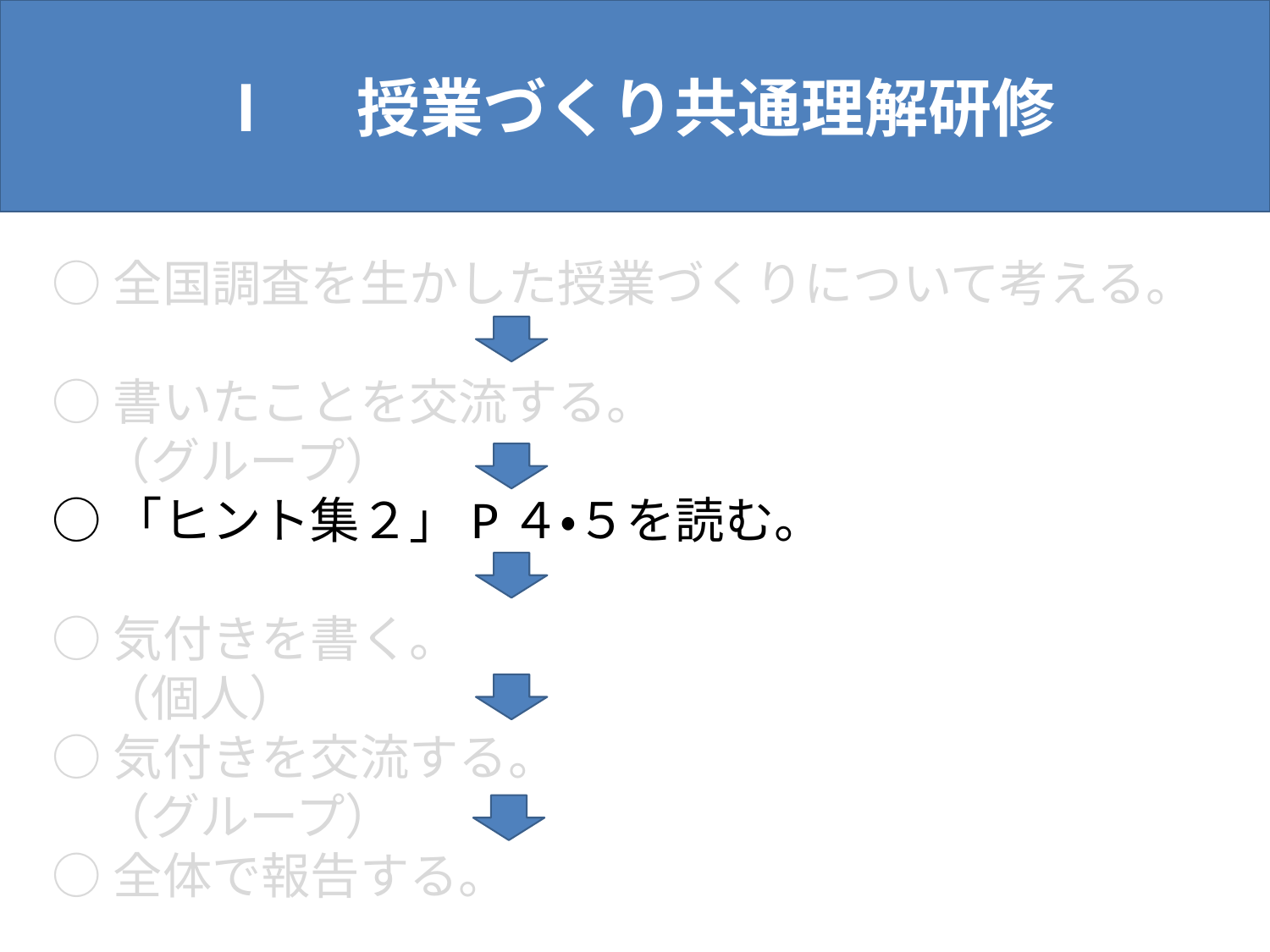

Ⅰ　授業づくり共通理解研修
○全国調査を生かした授業づくりについて考える。

○書いたことを交流する。
　（グループ）
○「ヒント集２」P４・５を読む。

○気付きを書く。
　（個人）
○気付きを交流する。
　（グループ）
○全体で報告する。